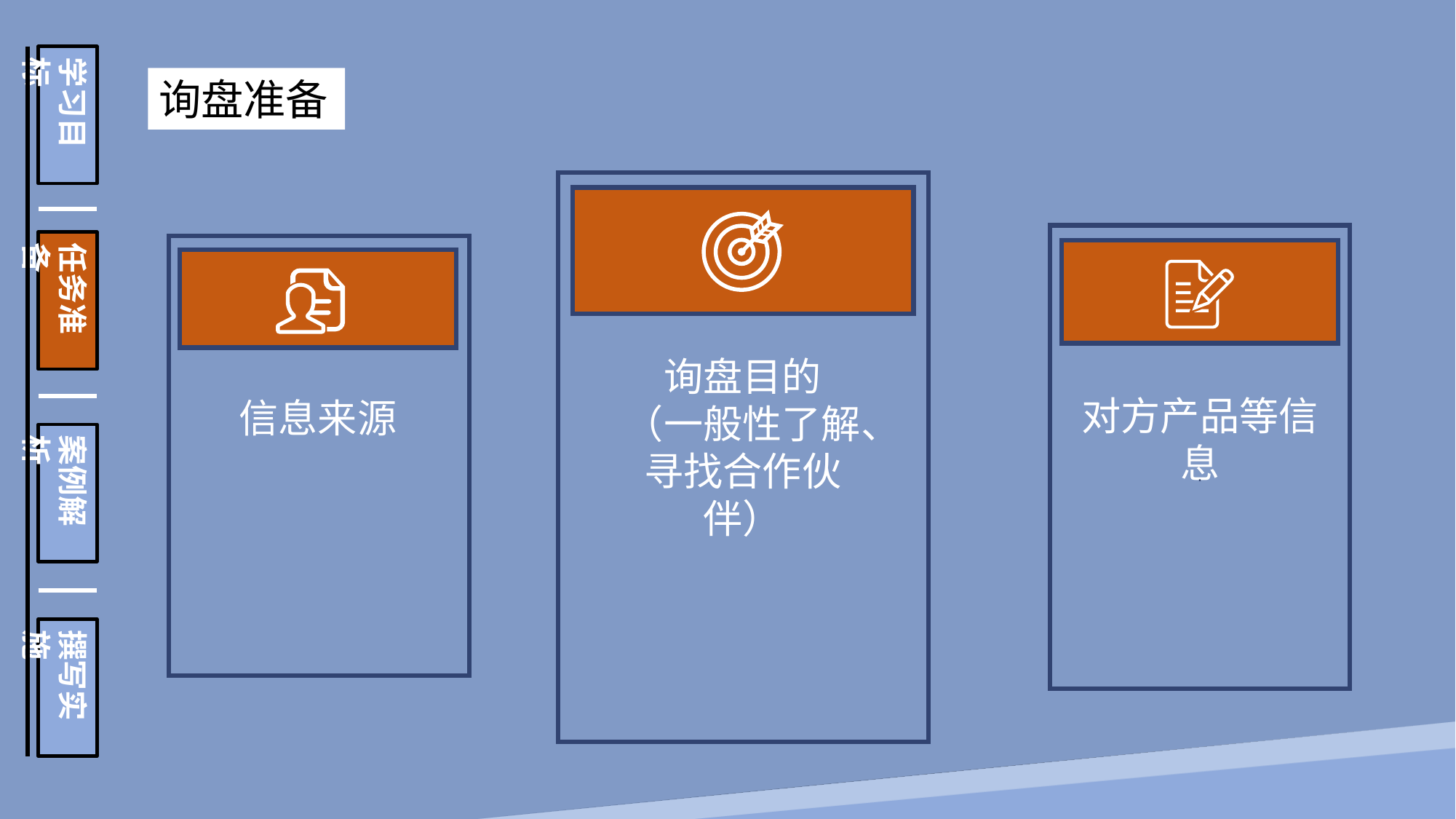

学习目标
任务准备
案例解析
撰写实施
询盘准备

询盘目的
（一般性了解、寻找合作伙伴）

对方产品等信息
.

信息来源